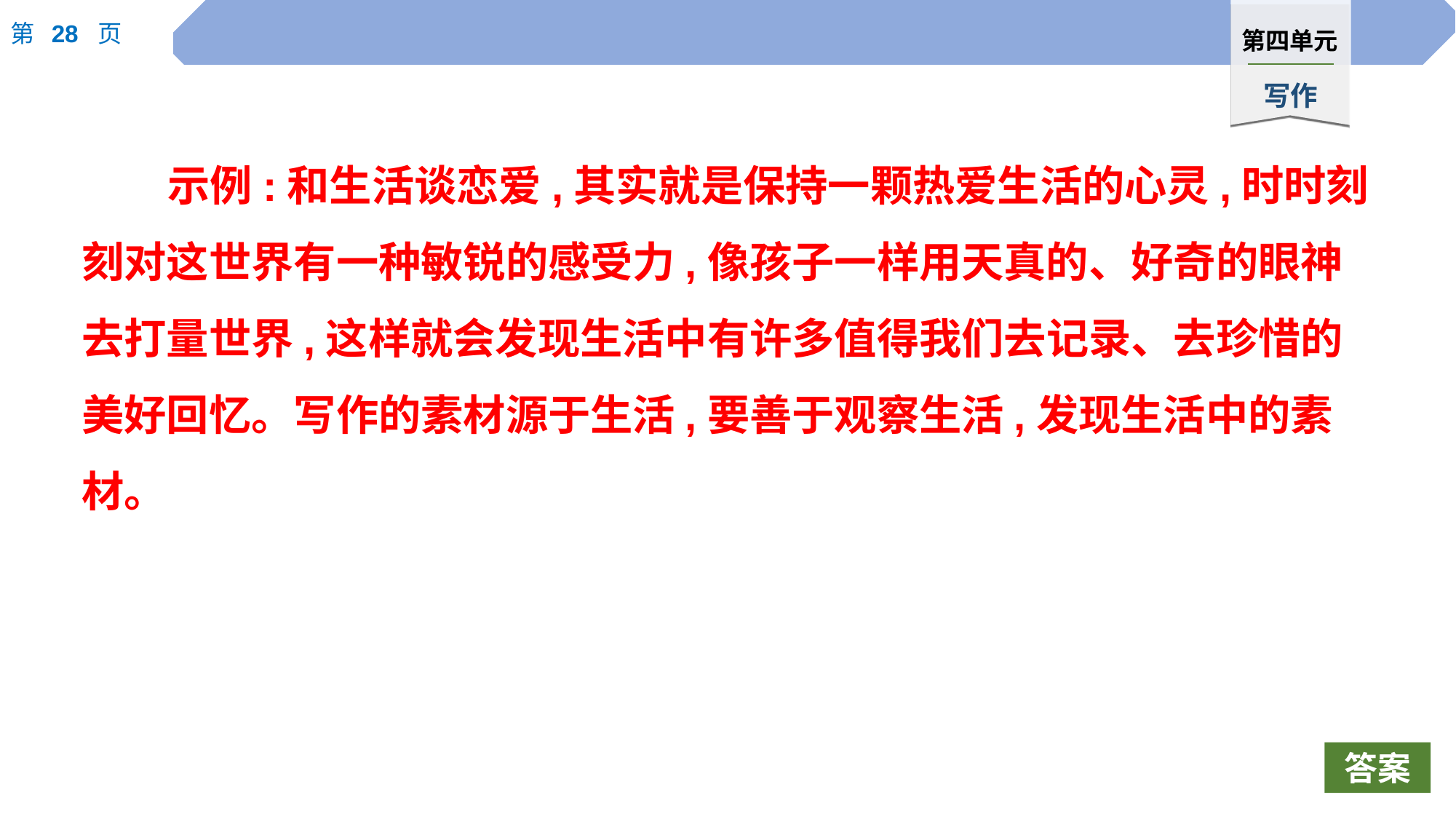

示例:和生活谈恋爱,其实就是保持一颗热爱生活的心灵,时时刻刻对这世界有一种敏锐的感受力,像孩子一样用天真的、好奇的眼神去打量世界,这样就会发现生活中有许多值得我们去记录、去珍惜的美好回忆。写作的素材源于生活,要善于观察生活,发现生活中的素材。
答案